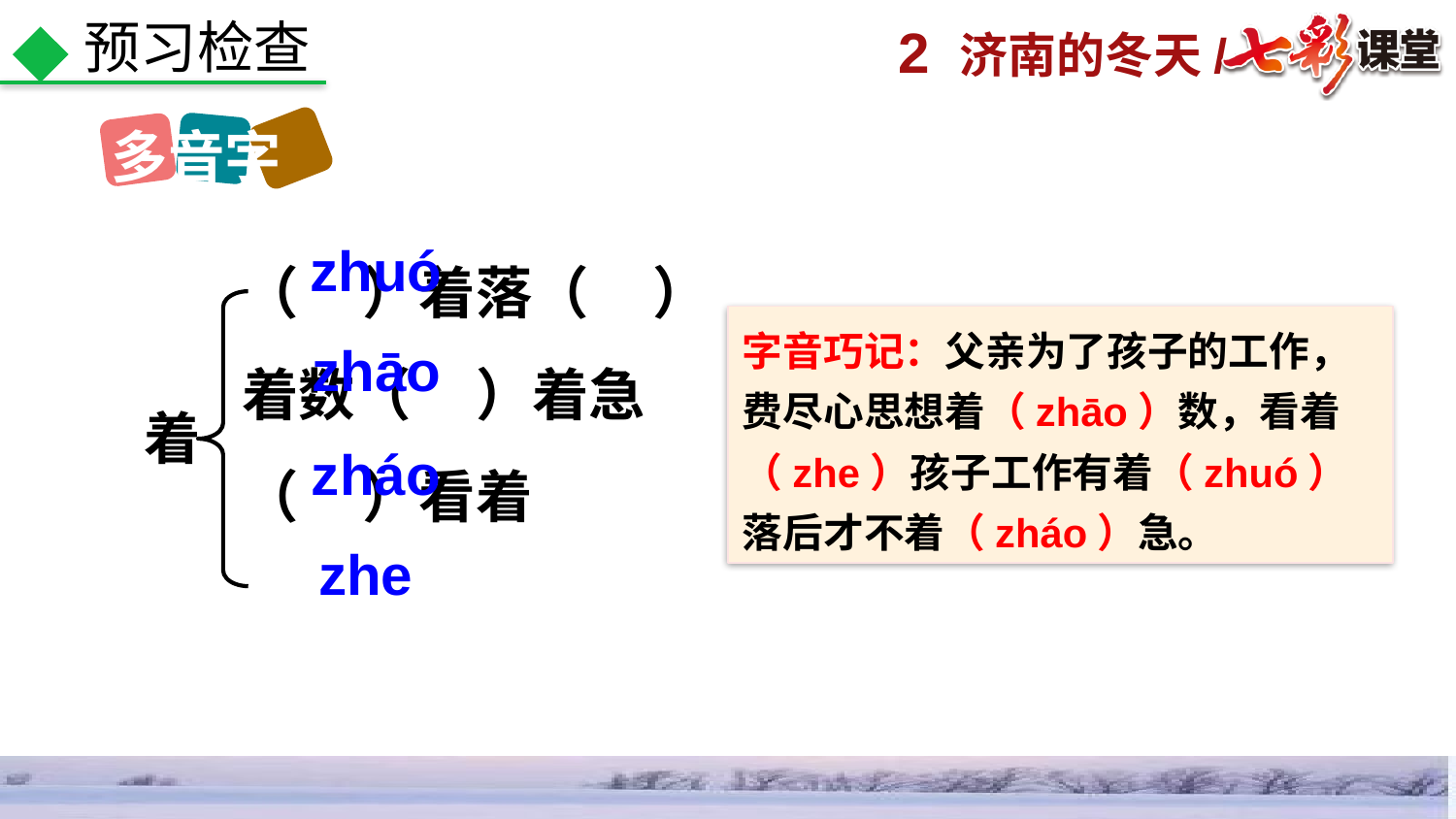

预习检查

多音字

（     ）着落（     ）着数（     ）着急
（     ）看着
zhuó

字音巧记：父亲为了孩子的工作，费尽心思想着（zhāo）数，看着（zhe）孩子工作有着（zhuó）落后才不着（zháo）急。
zhāo
着
zháo
zhe